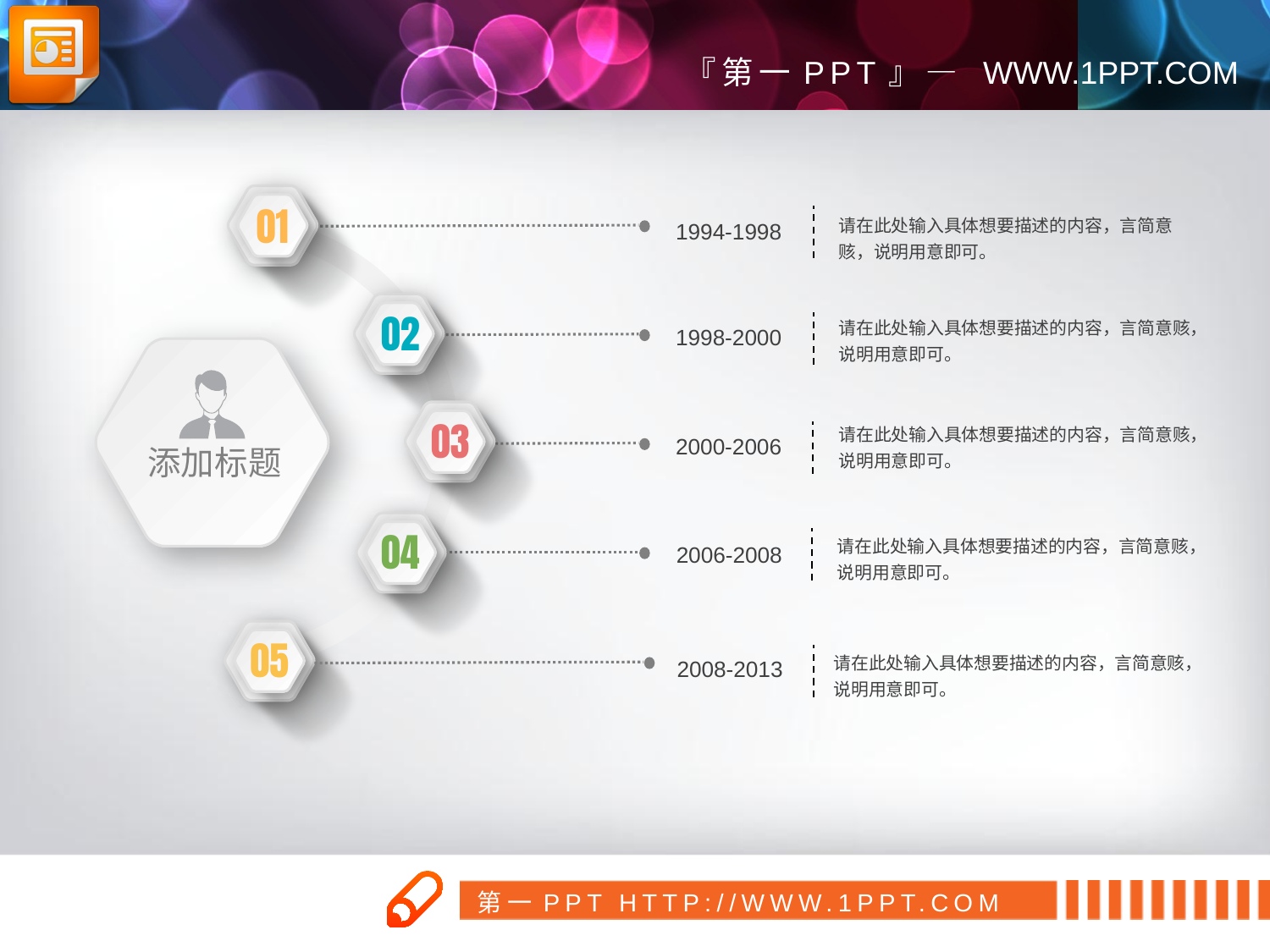

01
请在此处输入具体想要描述的内容，言简意赅，说明用意即可。
1994-1998

02
请在此处输入具体想要描述的内容，言简意赅，说明用意即可。
1998-2000

添加标题

03
请在此处输入具体想要描述的内容，言简意赅，说明用意即可。
2000-2006

04
请在此处输入具体想要描述的内容，言简意赅，说明用意即可。
2006-2008

05
请在此处输入具体想要描述的内容，言简意赅，说明用意即可。
2008-2013